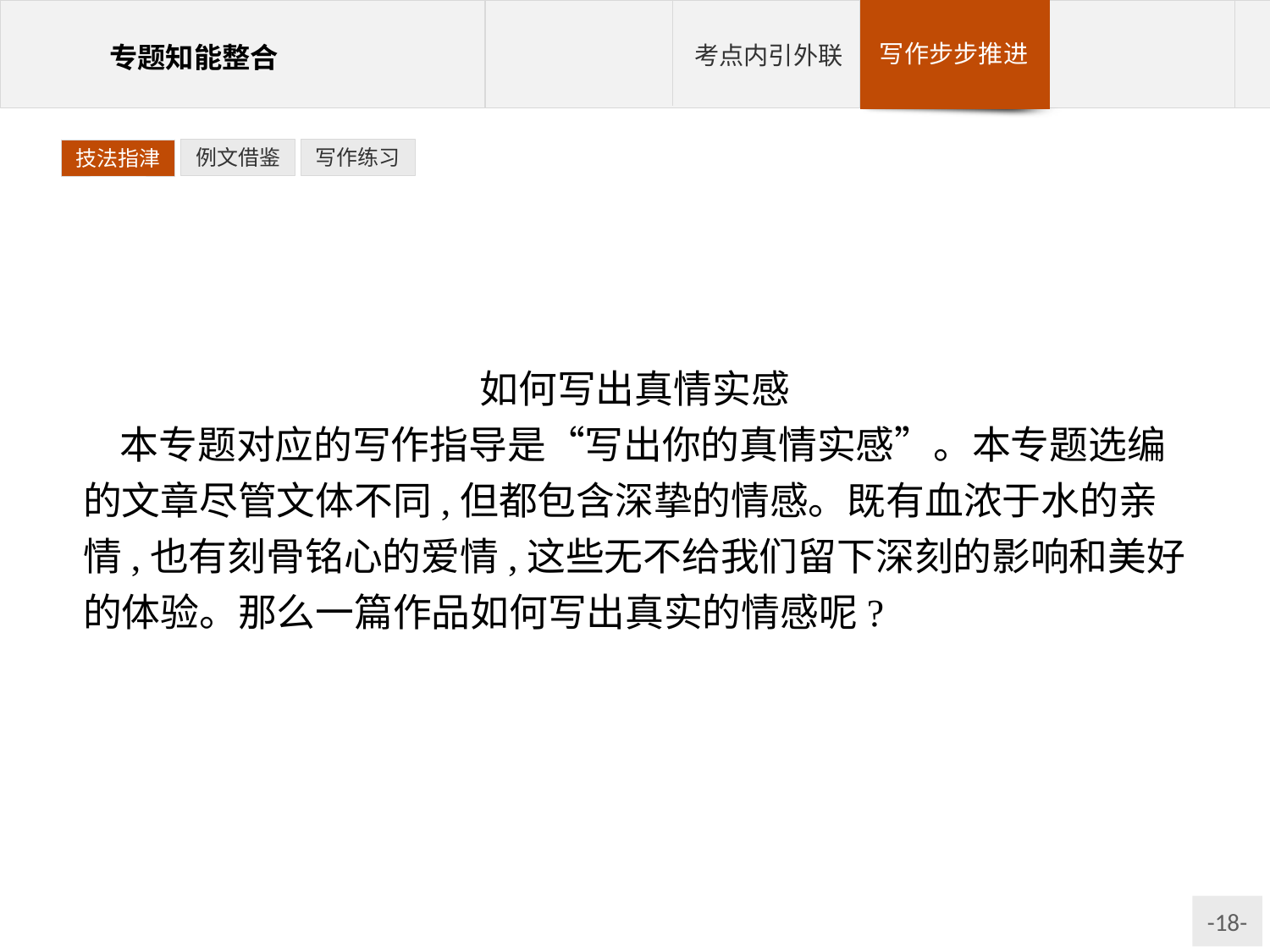

例文借鉴
写作练习
技法指津
如何写出真情实感
本专题对应的写作指导是“写出你的真情实感”。本专题选编的文章尽管文体不同,但都包含深挚的情感。既有血浓于水的亲情,也有刻骨铭心的爱情,这些无不给我们留下深刻的影响和美好的体验。那么一篇作品如何写出真实的情感呢?